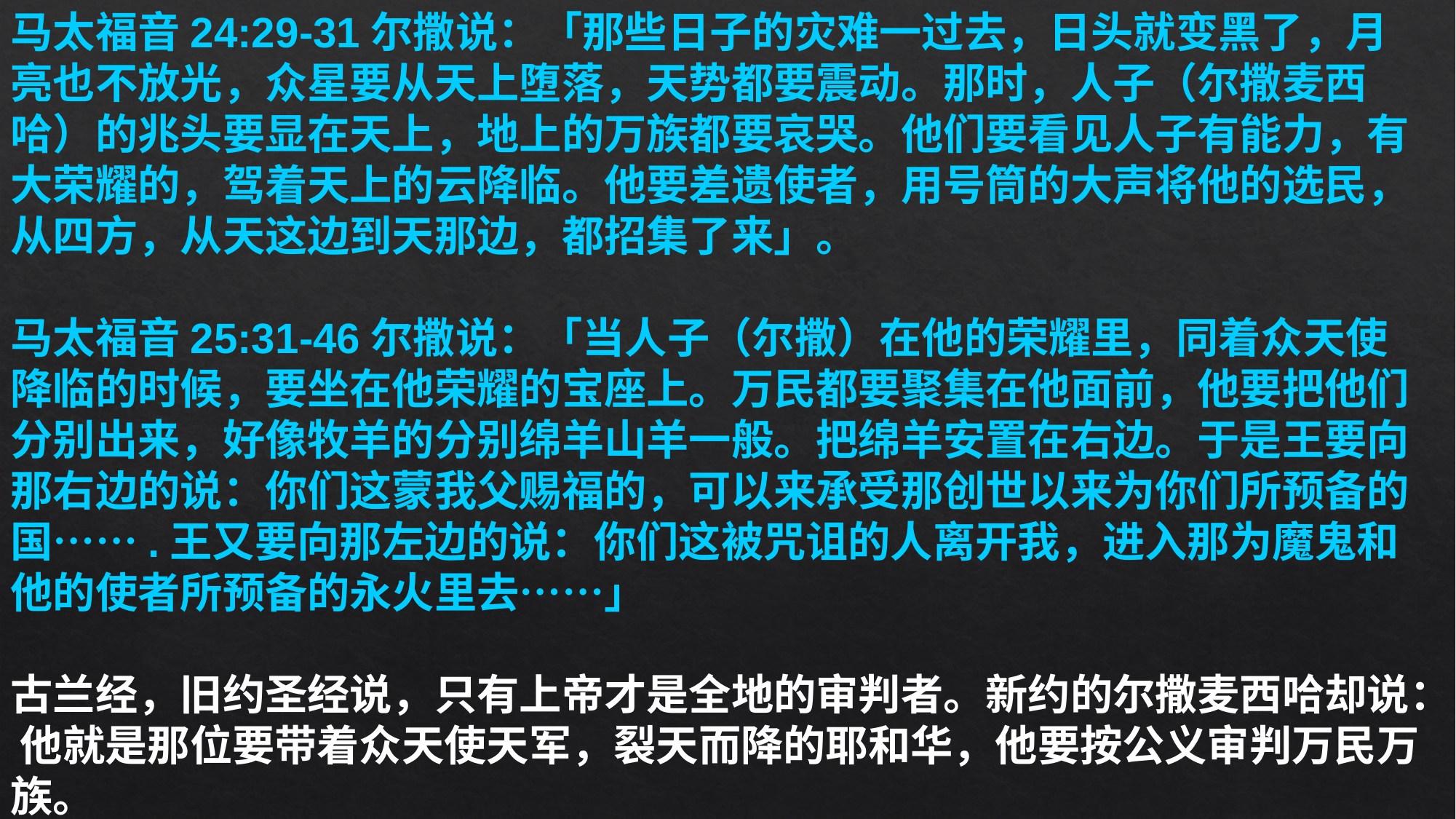

马太福音24:29-31尔撒说：「那些日子的灾难一过去，日头就变黑了，月亮也不放光，众星要从天上堕落，天势都要震动。那时，人子（尔撒麦西哈）的兆头要显在天上，地上的万族都要哀哭。他们要看见人子有能力，有大荣耀的，驾着天上的云降临。他要差遗使者，用号筒的大声将他的选民，从四方，从天这边到天那边，都招集了来」。

马太福音25:31-46尔撒说：「当人子（尔撒）在他的荣耀里，同着众天使降临的时候，要坐在他荣耀的宝座上。万民都要聚集在他面前，他要把他们分别出来，好像牧羊的分别绵羊山羊一般。把绵羊安置在右边。于是王要向那右边的说：你们这蒙我父赐福的，可以来承受那创世以来为你们所预备的国…….王又要向那左边的说：你们这被咒诅的人离开我，进入那为魔鬼和他的使者所预备的永火里去……」

古兰经，旧约圣经说，只有上帝才是全地的审判者。新约的尔撒麦西哈却说： 他就是那位要带着众天使天军，裂天而降的耶和华，他要按公义审判万民万族。